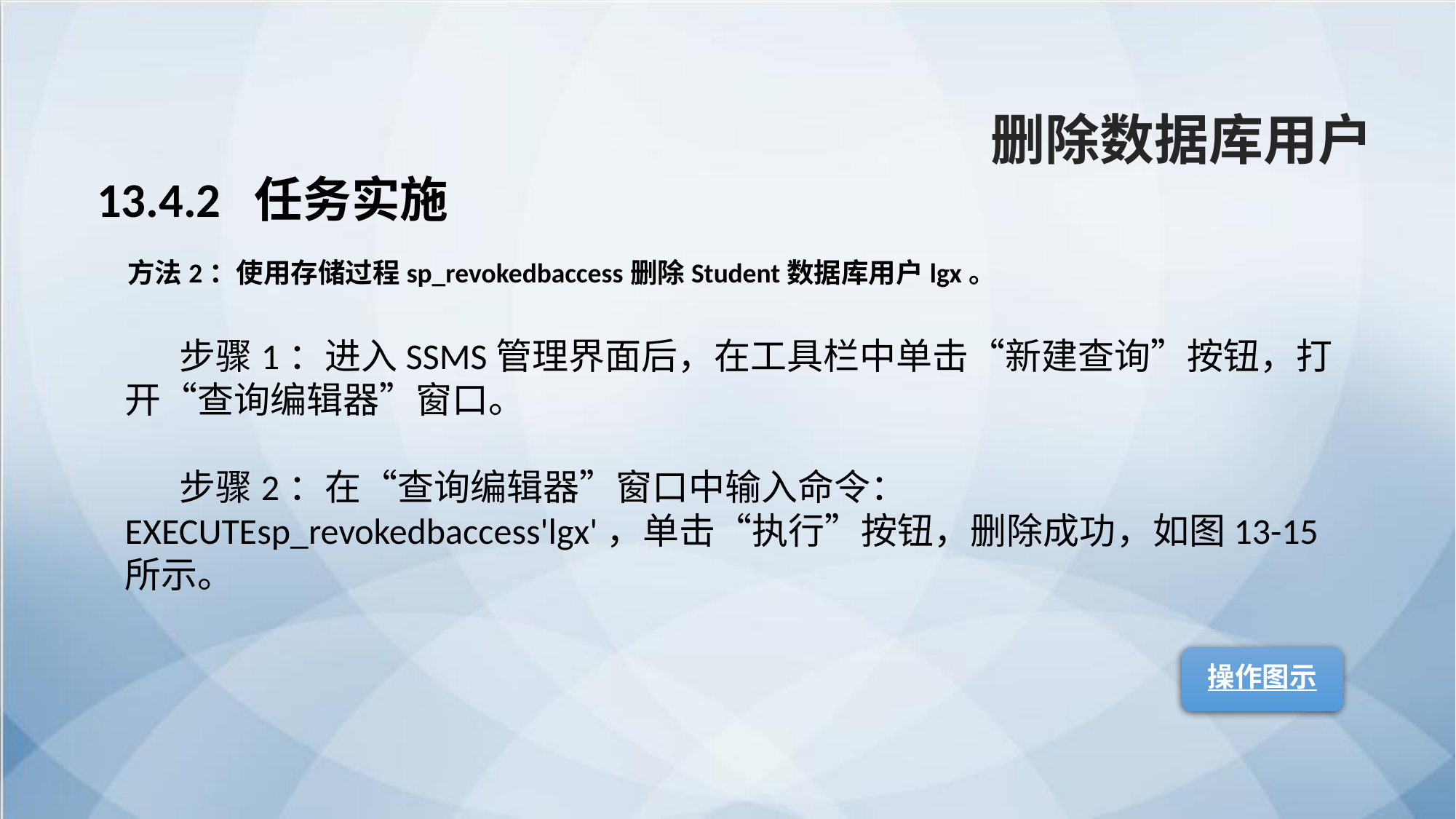

删除数据库用户
13.4.2  任务实施
方法2：使用存储过程sp_revokedbaccess删除Student数据库用户lgx。
步骤1：进入SSMS管理界面后，在工具栏中单击“新建查询”按钮，打开“查询编辑器”窗口。

步骤2：在“查询编辑器”窗口中输入命令：EXECUTEsp_revokedbaccess'lgx'，单击“执行”按钮，删除成功，如图13-15所示。

操作图示